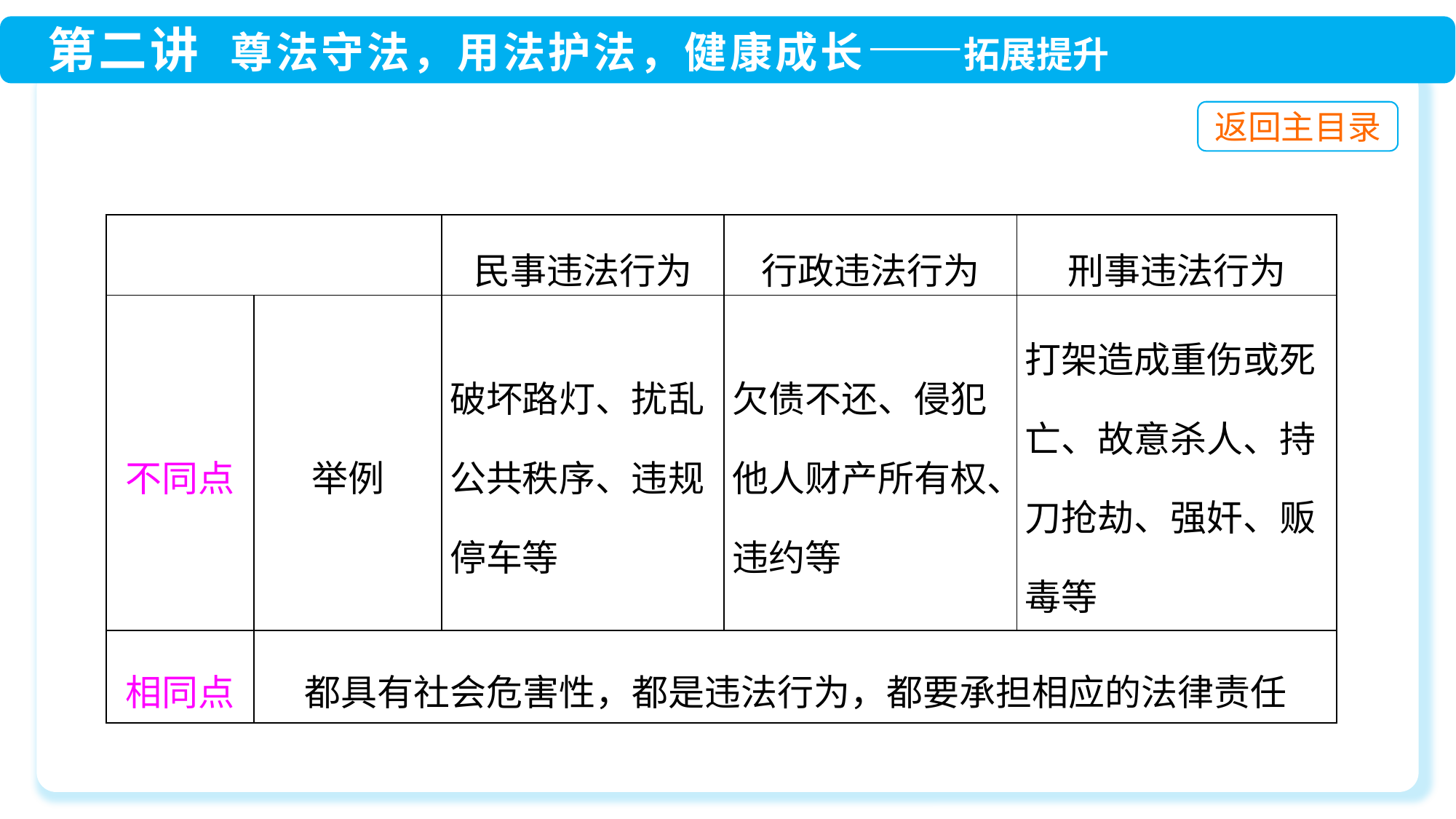

|  |  | 民事违法行为 | 行政违法行为 | 刑事违法行为 |
| --- | --- | --- | --- | --- |
| 不同点 | 举例 | 破坏路灯、扰乱公共秩序、违规停车等 | 欠债不还、侵犯他人财产所有权、违约等 | 打架造成重伤或死亡、故意杀人、持刀抢劫、强奸、贩毒等 |
| 相同点 | 都具有社会危害性，都是违法行为，都要承担相应的法律责任 |  |  |  |